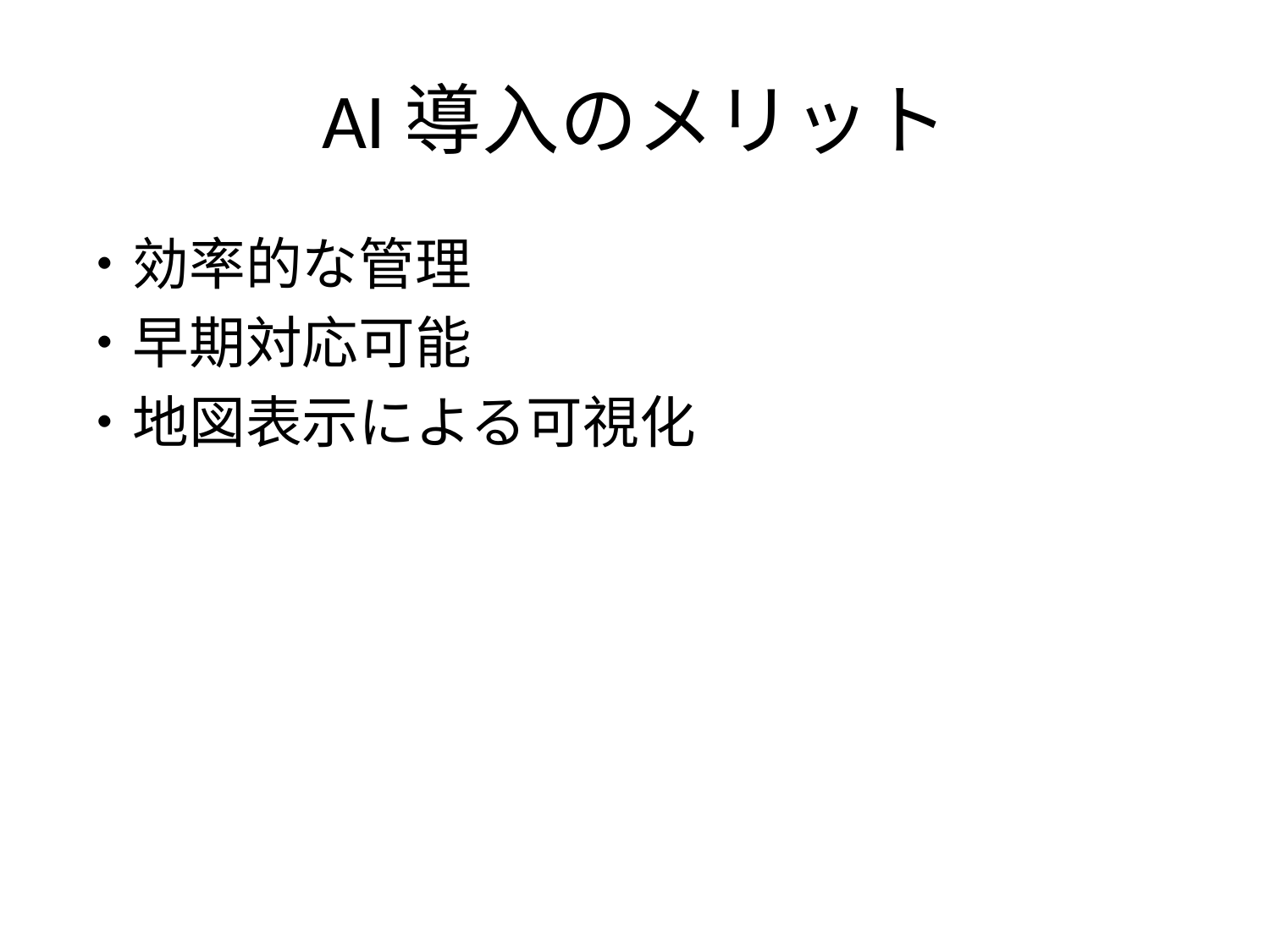

# AI導入のメリット
・効率的な管理
・早期対応可能
・地図表示による可視化